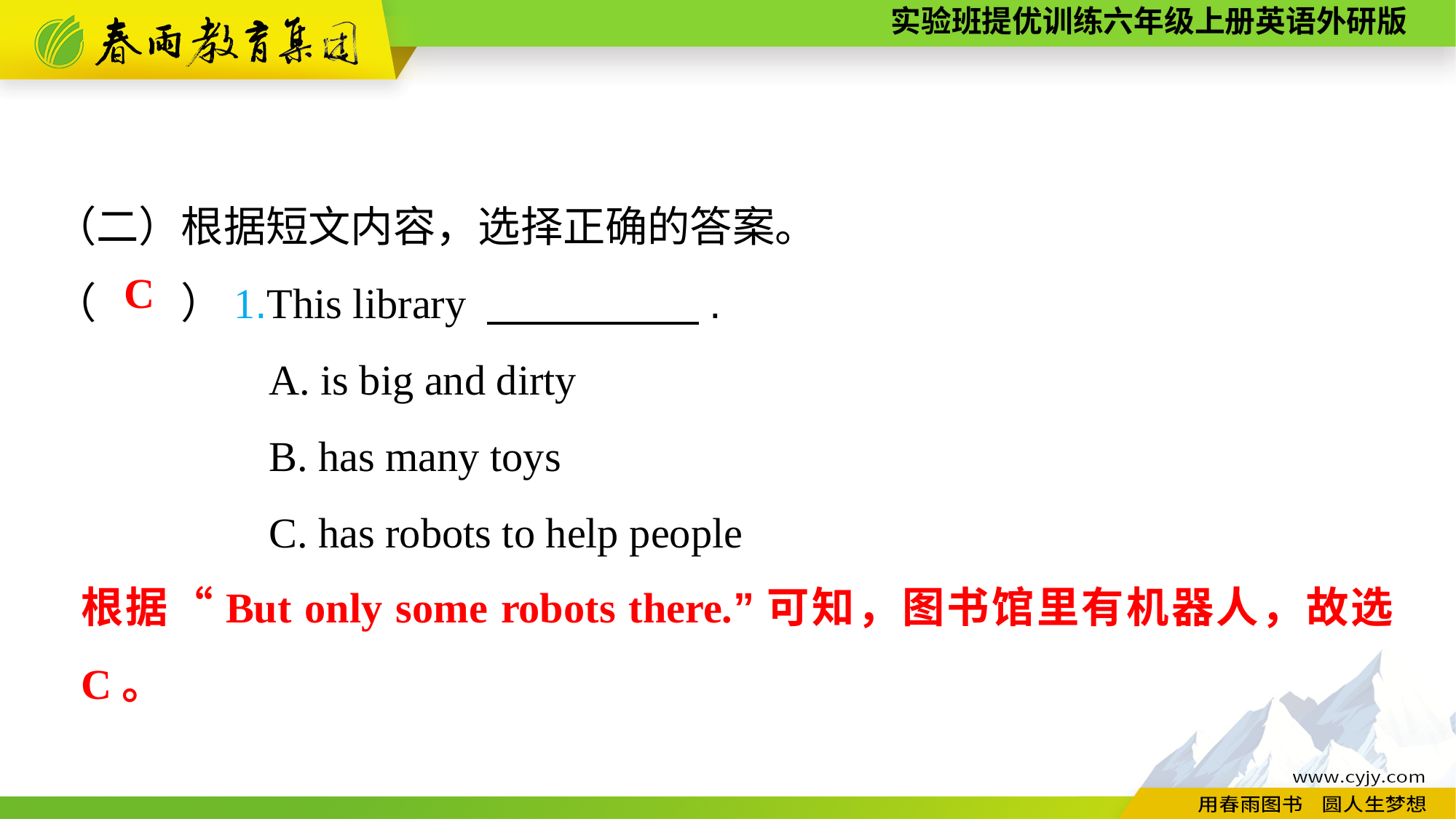

（二）根据短文内容，选择正确的答案。
（　　）1.This library 　　　　　.
A. is big and dirty
B. has many toys
C. has robots to help people
C
根据“But only some robots there.”可知，图书馆里有机器人，故选C。